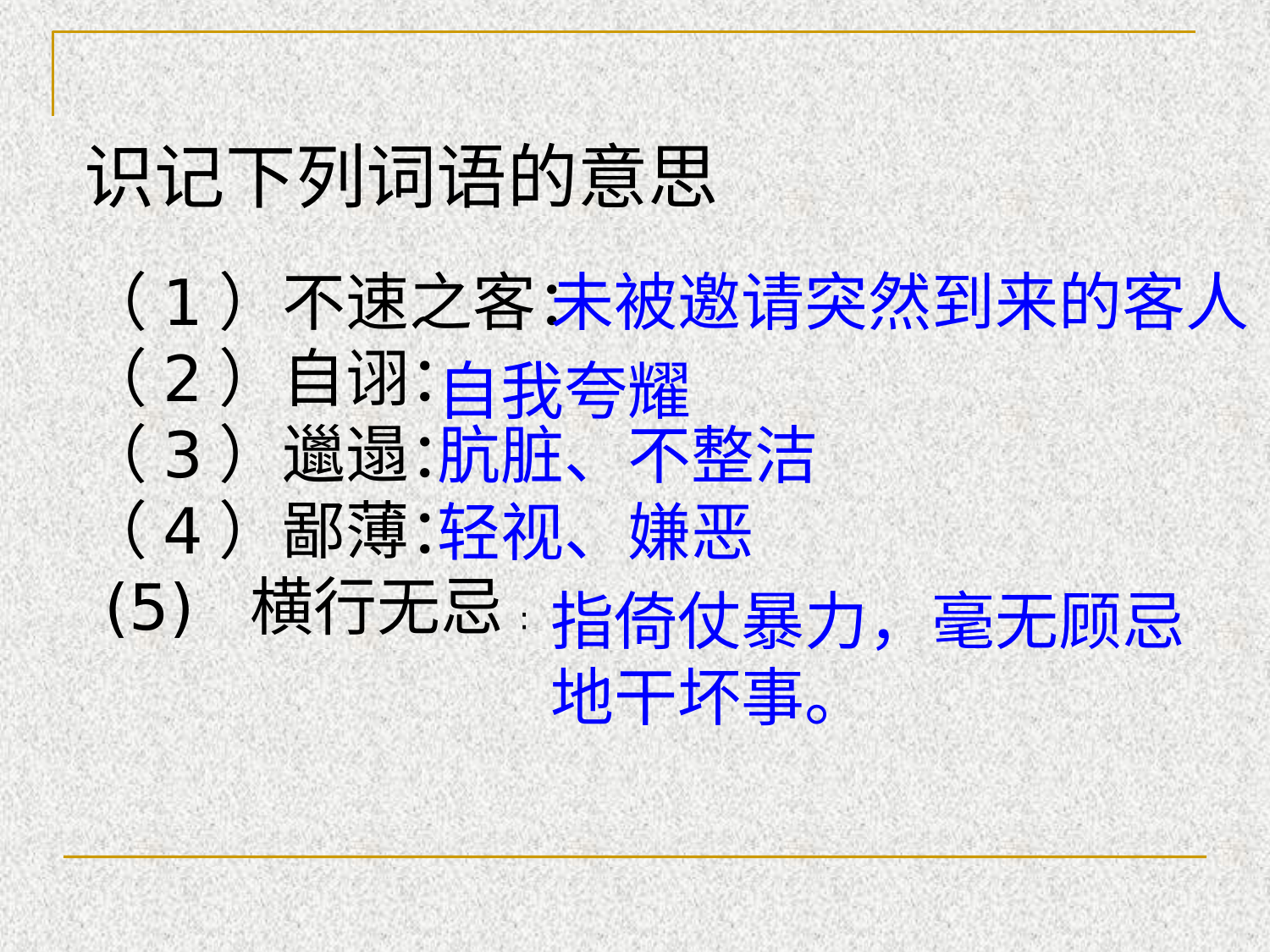

识记下列词语的意思
（1）不速之客：
（2）自诩：
（3）邋遢：
（4）鄙薄：
 (5)  横行无忌 :
未被邀请突然到来的客人
自我夸耀
肮脏、不整洁
轻视、嫌恶
指倚仗暴力，毫无顾忌地干坏事。